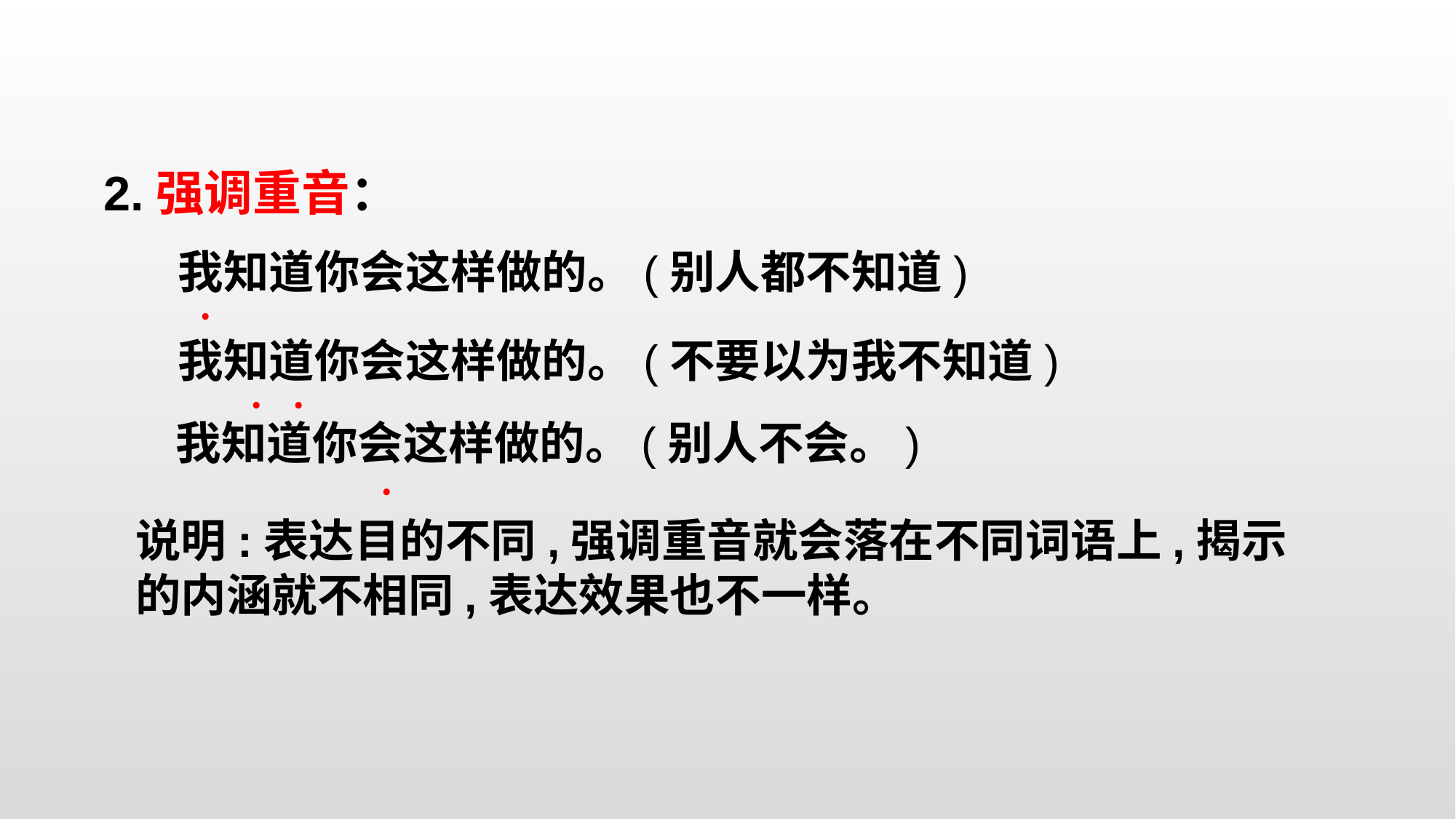

2.强调重音：
我知道你会这样做的。(别人都不知道)
﹒
我知道你会这样做的。(不要以为我不知道)
﹒﹒
我知道你会这样做的。(别人不会。)
﹒
说明:表达目的不同,强调重音就会落在不同词语上,揭示的内涵就不相同,表达效果也不一样。